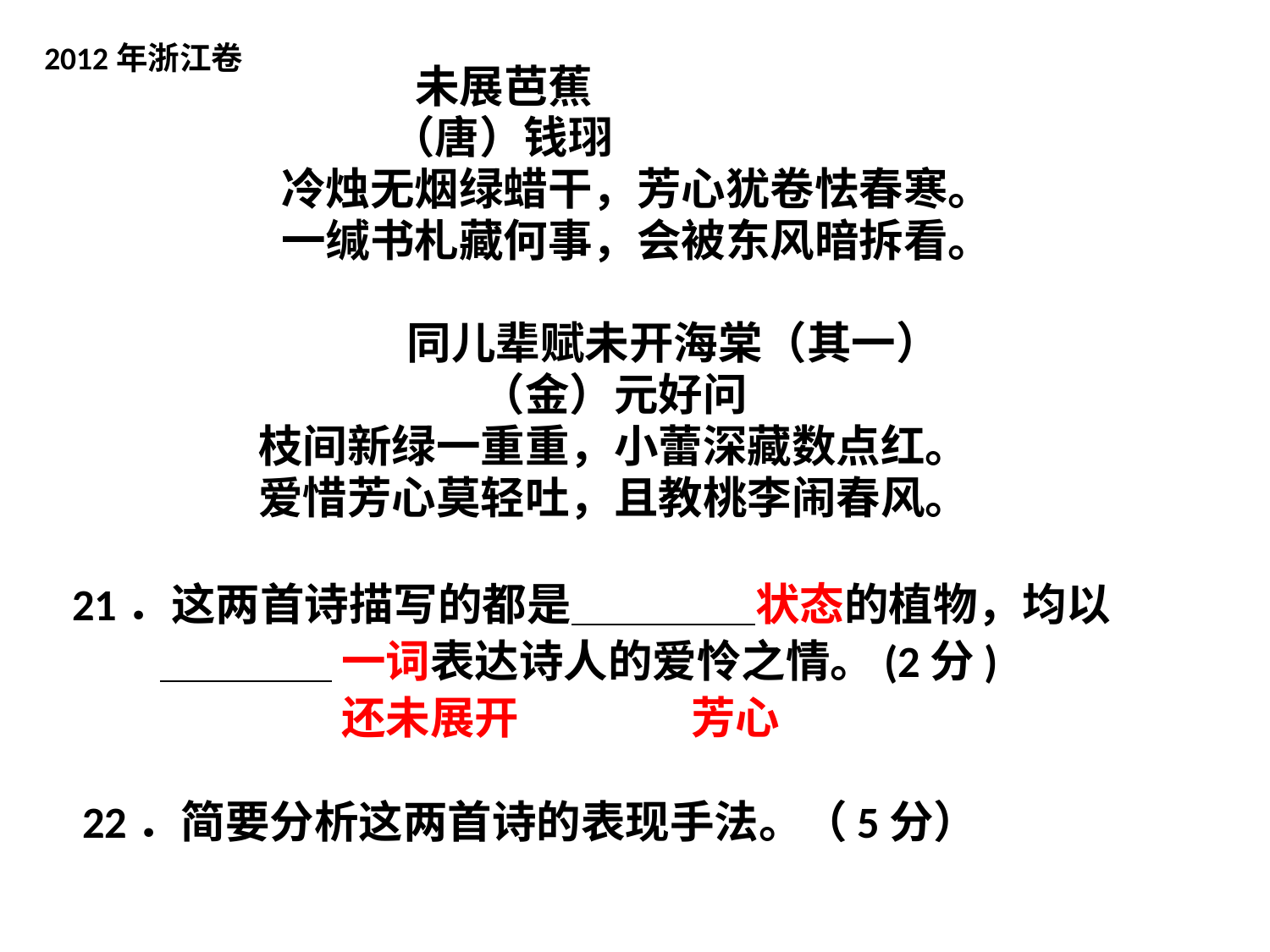

未展芭蕉
                              （唐）钱珝
   冷烛无烟绿蜡干，芳心犹卷怯春寒。
   一缄书札藏何事，会被东风暗拆看。

         同儿辈赋未开海棠（其一）
（金）元好问
枝间新绿一重重，小蕾深藏数点红。
爱惜芳心莫轻吐，且教桃李闹春风。

      21．这两首诗描写的都是               状态的植物，均以
                          一词表达诗人的爱怜之情。(2分)
                          还未展开              芳心

       22．简要分析这两首诗的表现手法。（5分）
2012年浙江卷